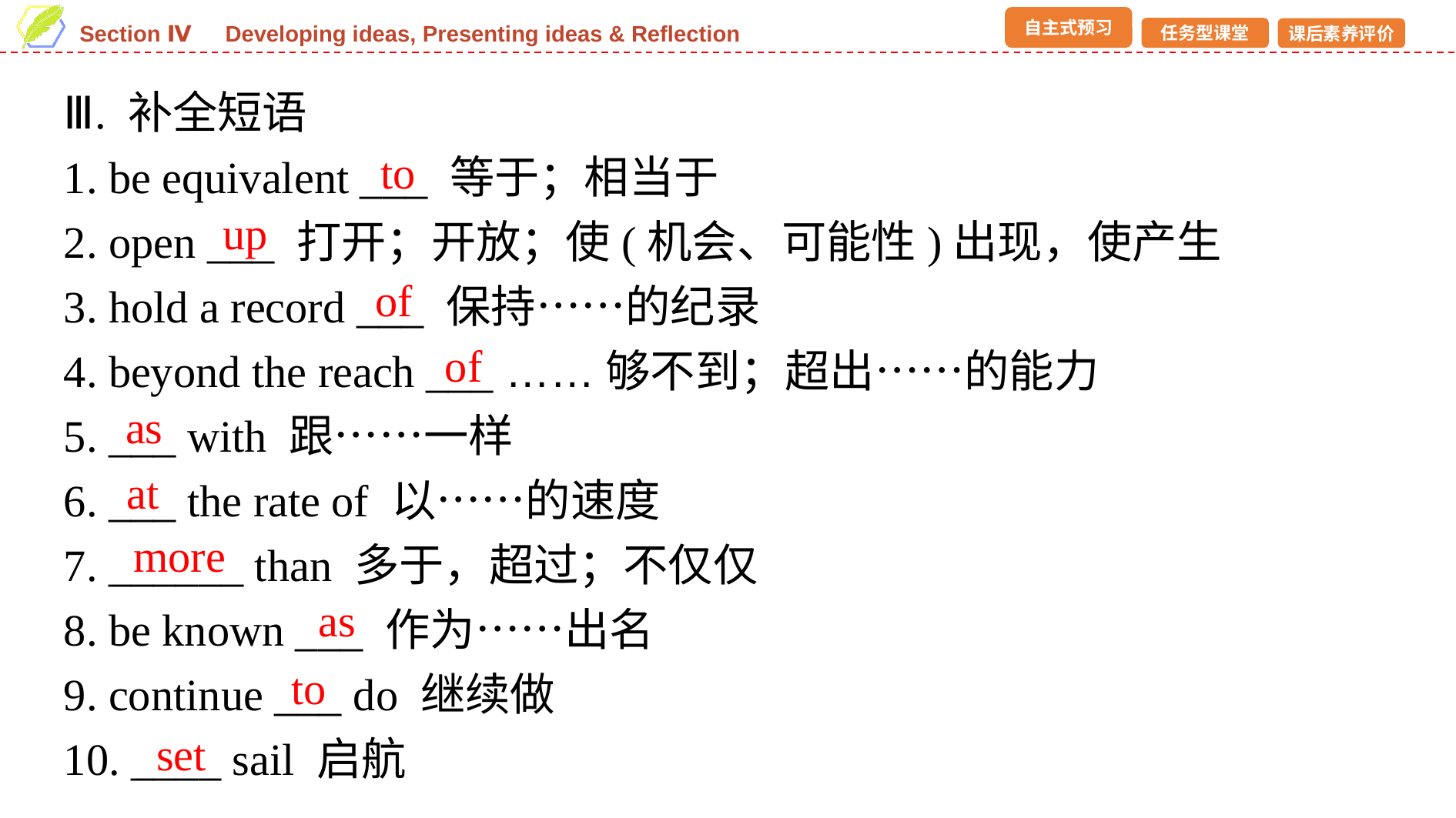

Ⅲ. 补全短语
1. be equivalent ___ 等于；相当于
2. open ___ 打开；开放；使(机会、可能性)出现，使产生
3. hold a record ___ 保持……的纪录
4. beyond the reach ___ ……够不到；超出……的能力
5. ___ with 跟……一样
6. ___ the rate of 以……的速度
7. ______ than 多于，超过；不仅仅
8. be known ___ 作为……出名
9. continue ___ do 继续做
10. ____ sail 启航
to
up
of
of
as
at
more
as
to
set